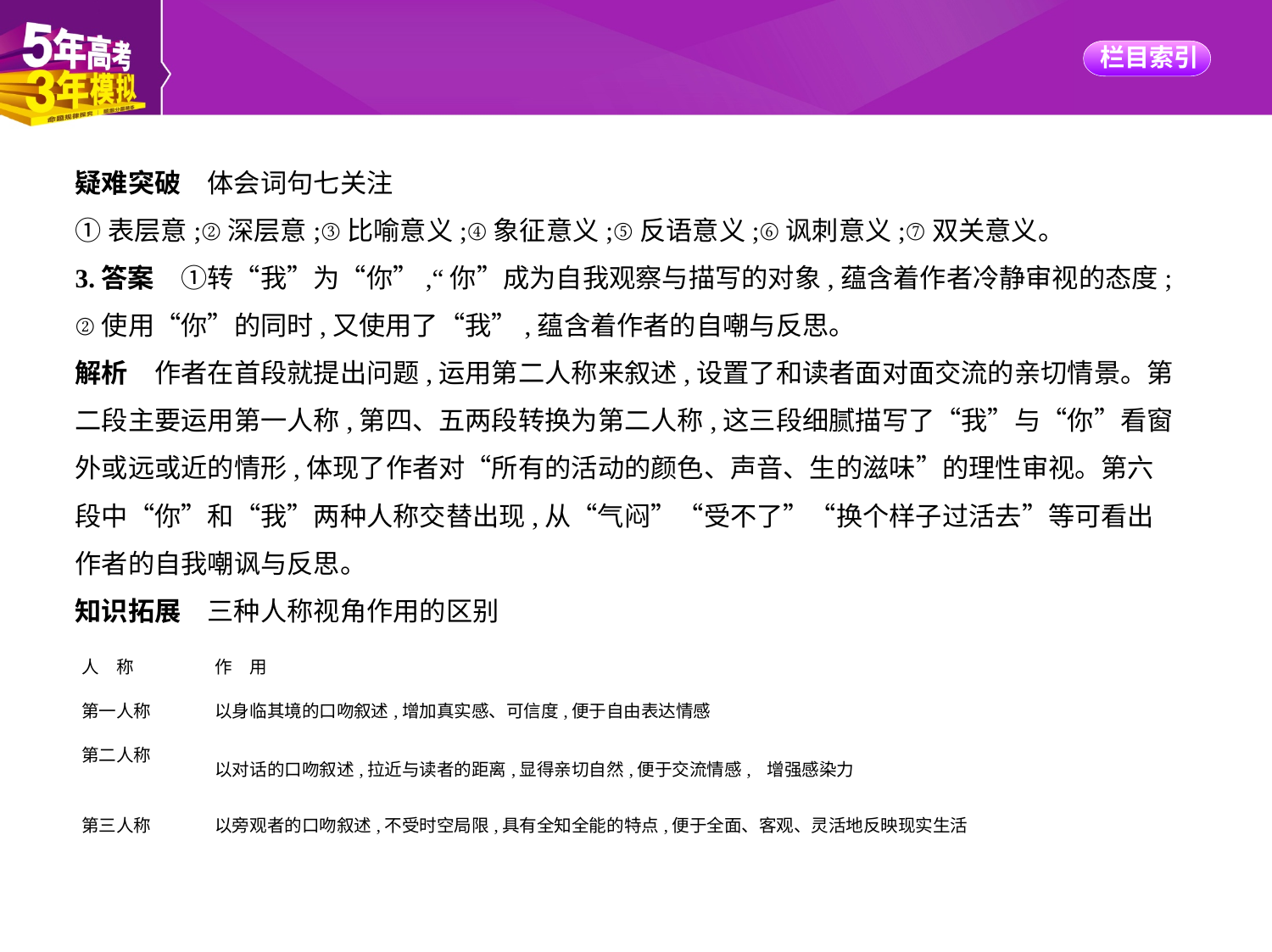

疑难突破　体会词句七关注
①表层意;②深层意;③比喻意义;④象征意义;⑤反语意义;⑥讽刺意义;⑦双关意义。
3.答案　①转“我”为“你”,“你”成为自我观察与描写的对象,蕴含着作者冷静审视的态度;
②使用“你”的同时,又使用了“我”,蕴含着作者的自嘲与反思。
解析　作者在首段就提出问题,运用第二人称来叙述,设置了和读者面对面交流的亲切情景。第
二段主要运用第一人称,第四、五两段转换为第二人称,这三段细腻描写了“我”与“你”看窗
外或远或近的情形,体现了作者对“所有的活动的颜色、声音、生的滋味”的理性审视。第六
段中“你”和“我”两种人称交替出现,从“气闷”“受不了”“换个样子过活去”等可看出
作者的自我嘲讽与反思。
知识拓展　三种人称视角作用的区别
| 人　称 | 作　用 |
| --- | --- |
| 第一人称 | 以身临其境的口吻叙述,增加真实感、可信度,便于自由表达情感 |
| 第二人称 | 以对话的口吻叙述,拉近与读者的距离,显得亲切自然,便于交流情感, 增强感染力 |
| 第三人称 | 以旁观者的口吻叙述,不受时空局限,具有全知全能的特点,便于全面、客观、灵活地反映现实生活 |